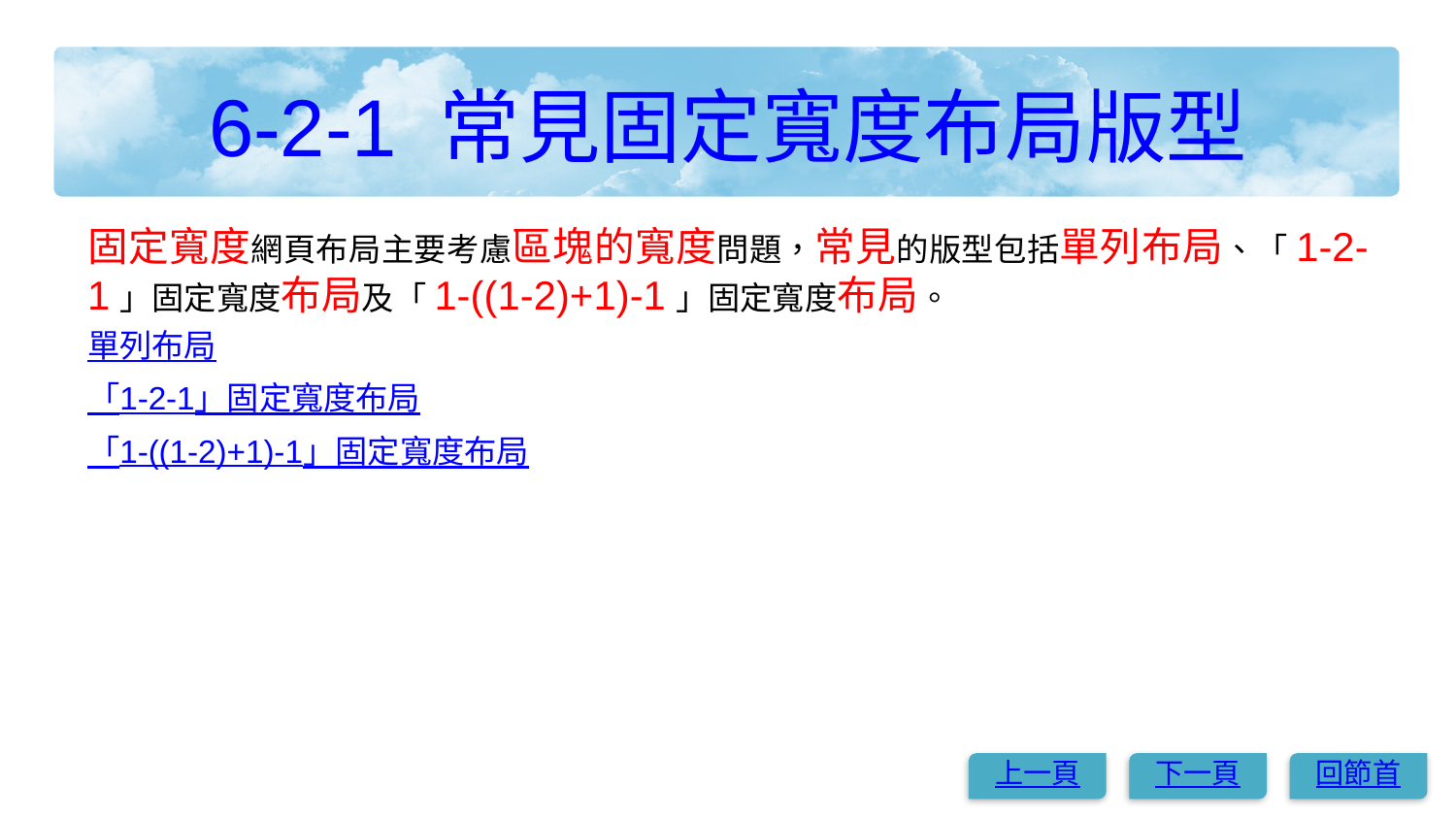

# 6-2-1 常見固定寬度布局版型
固定寬度網頁布局主要考慮區塊的寬度問題，常見的版型包括單列布局、「1-2-1」固定寬度布局及「1-((1-2)+1)-1」固定寬度布局。
單列布局
「1-2-1」固定寬度布局
「1-((1-2)+1)-1」固定寬度布局
上一頁
下一頁
回節首